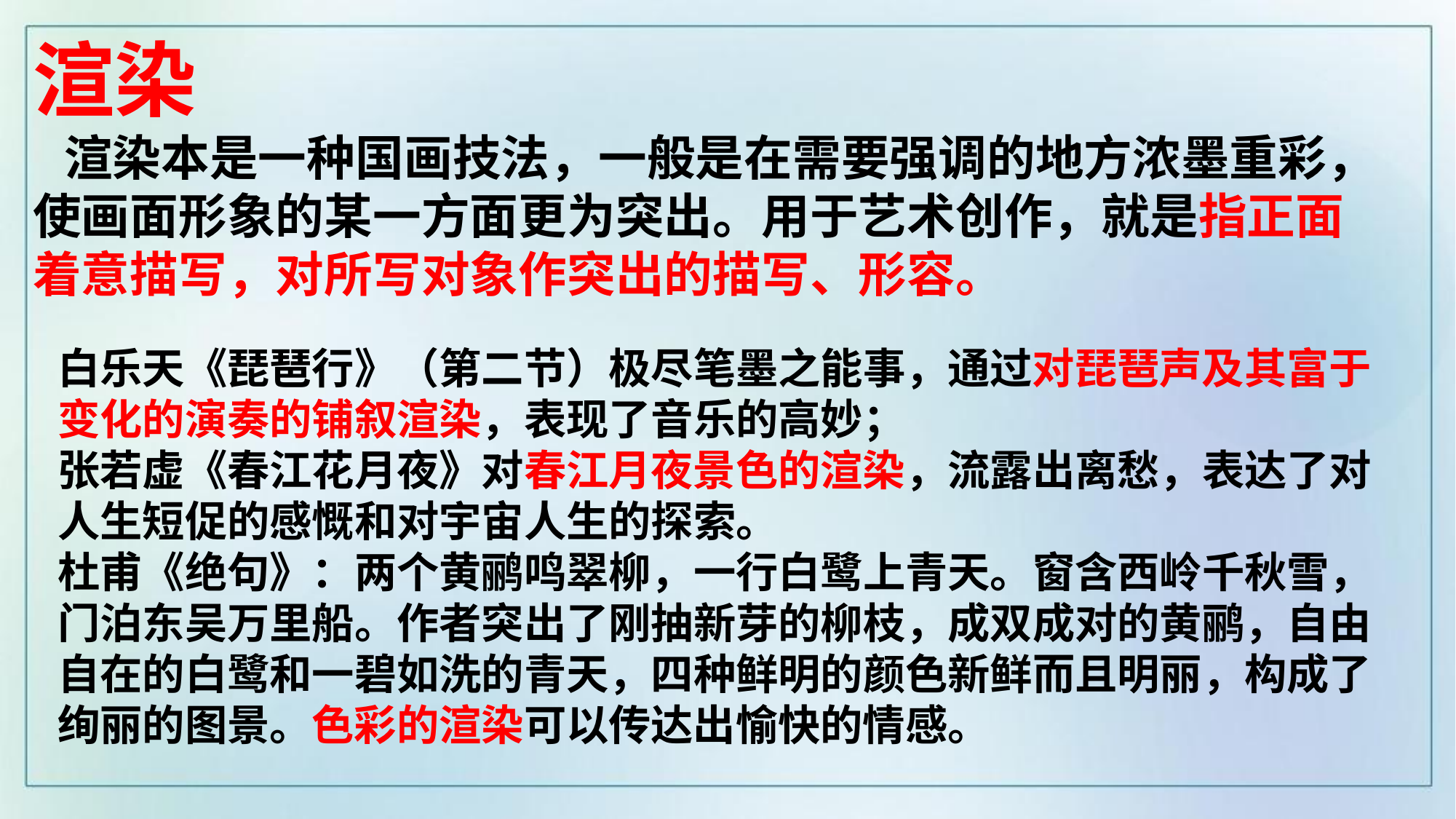

渲染
    渲染本是一种国画技法，一般是在需要强调的地方浓墨重彩，使画面形象的某一方面更为突出。用于艺术创作，就是指正面着意描写，对所写对象作突出的描写、形容。
白乐天《琵琶行》（第二节）极尽笔墨之能事，通过对琵琶声及其富于变化的演奏的铺叙渲染，表现了音乐的高妙；
张若虚《春江花月夜》对春江月夜景色的渲染，流露出离愁，表达了对人生短促的感慨和对宇宙人生的探索。
杜甫《绝句》：两个黄鹂鸣翠柳，一行白鹭上青天。窗含西岭千秋雪，门泊东吴万里船。作者突出了刚抽新芽的柳枝，成双成对的黄鹂，自由自在的白鹭和一碧如洗的青天，四种鲜明的颜色新鲜而且明丽，构成了绚丽的图景。色彩的渲染可以传达出愉快的情感。